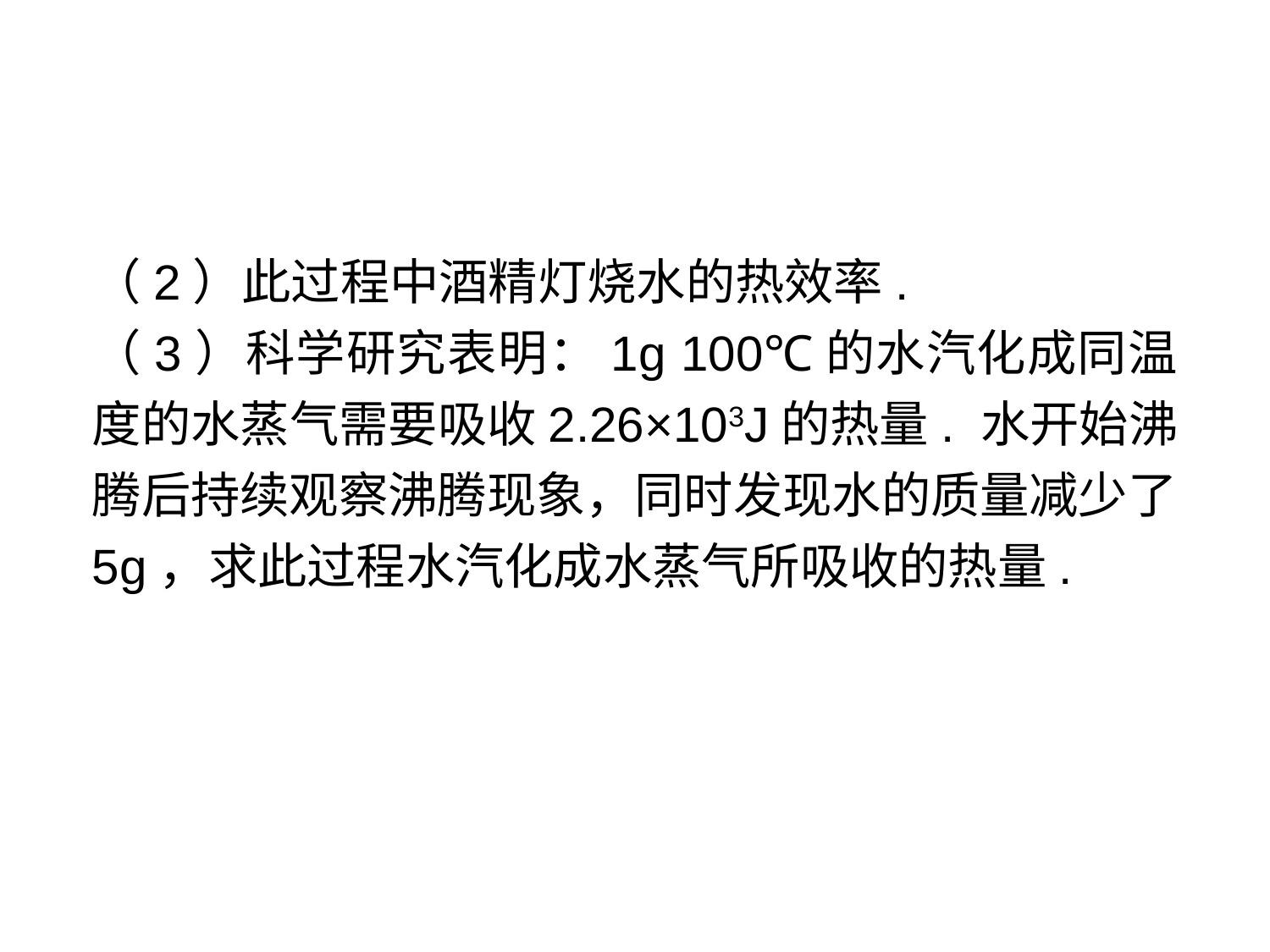

（2）此过程中酒精灯烧水的热效率.
（3）科学研究表明：1g 100℃的水汽化成同温度的水蒸气需要吸收2.26×103J的热量. 水开始沸腾后持续观察沸腾现象，同时发现水的质量减少了5g，求此过程水汽化成水蒸气所吸收的热量.